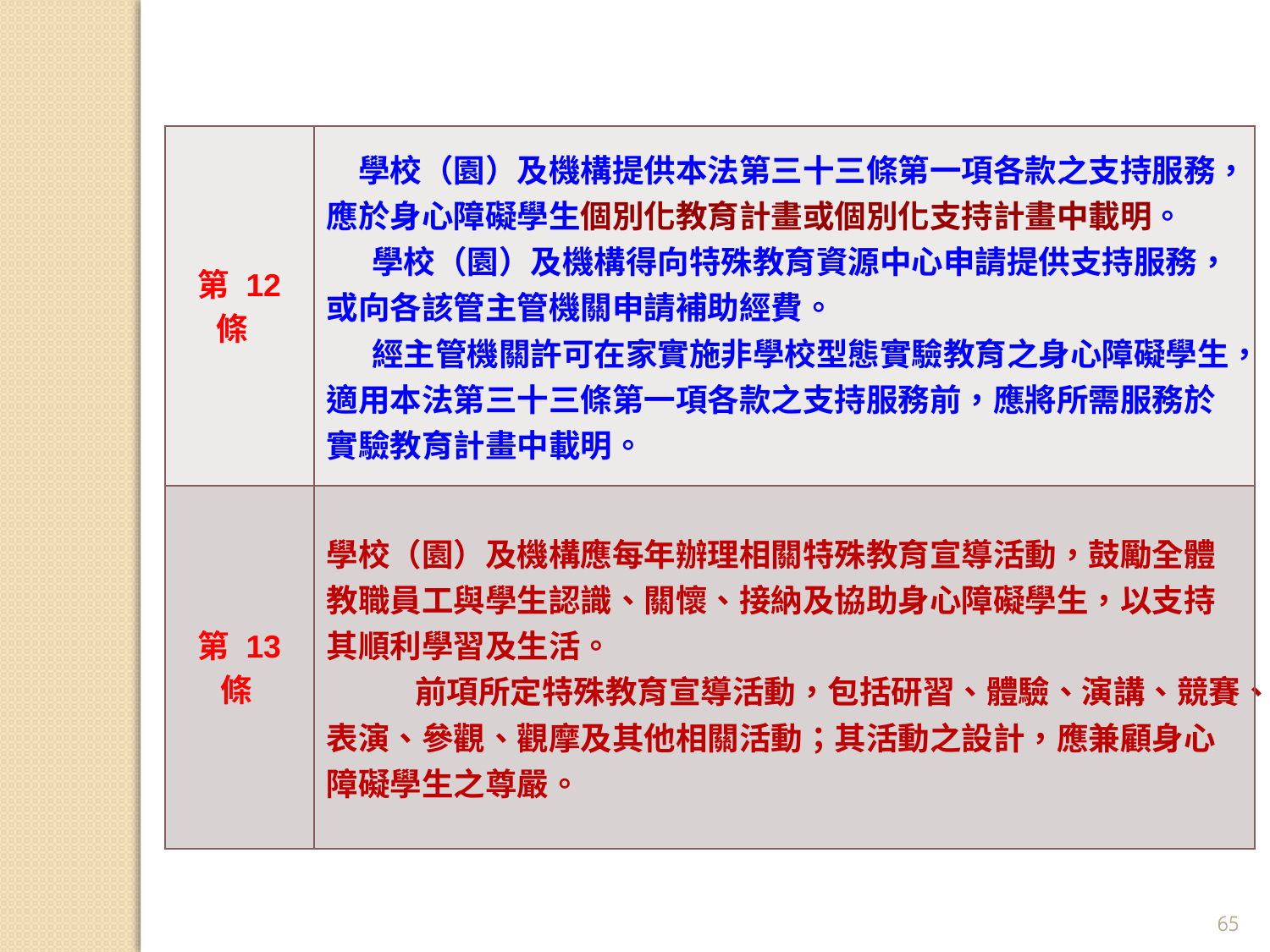

| 第 12 條 | 學校（園）及機構提供本法第三十三條第一項各款之支持服務，應於身心障礙學生個別化教育計畫或個別化支持計畫中載明。 學校（園）及機構得向特殊教育資源中心申請提供支持服務，或向各該管主管機關申請補助經費。 經主管機關許可在家實施非學校型態實驗教育之身心障礙學生，適用本法第三十三條第一項各款之支持服務前，應將所需服務於實驗教育計畫中載明。 |
| --- | --- |
| 第 13 條 | 學校（園）及機構應每年辦理相關特殊教育宣導活動，鼓勵全體教職員工與學生認識、關懷、接納及協助身心障礙學生，以支持其順利學習及生活。 前項所定特殊教育宣導活動，包括研習、體驗、演講、競賽、表演、參觀、觀摩及其他相關活動；其活動之設計，應兼顧身心障礙學生之尊嚴。 |
65